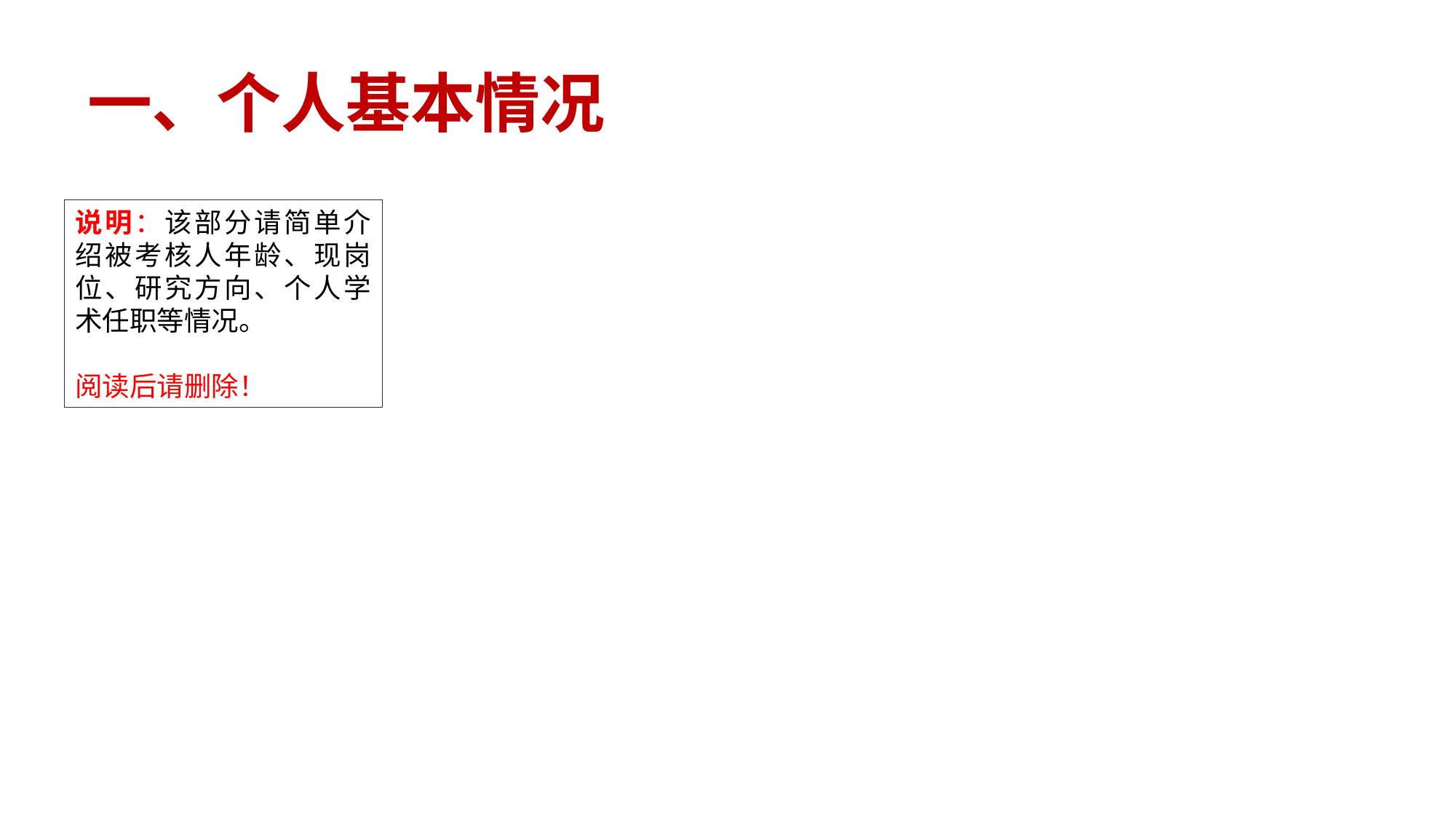

# 一、个人基本情况
说明：该部分请简单介绍被考核人年龄、现岗位、研究方向、个人学术任职等情况。

阅读后请删除！